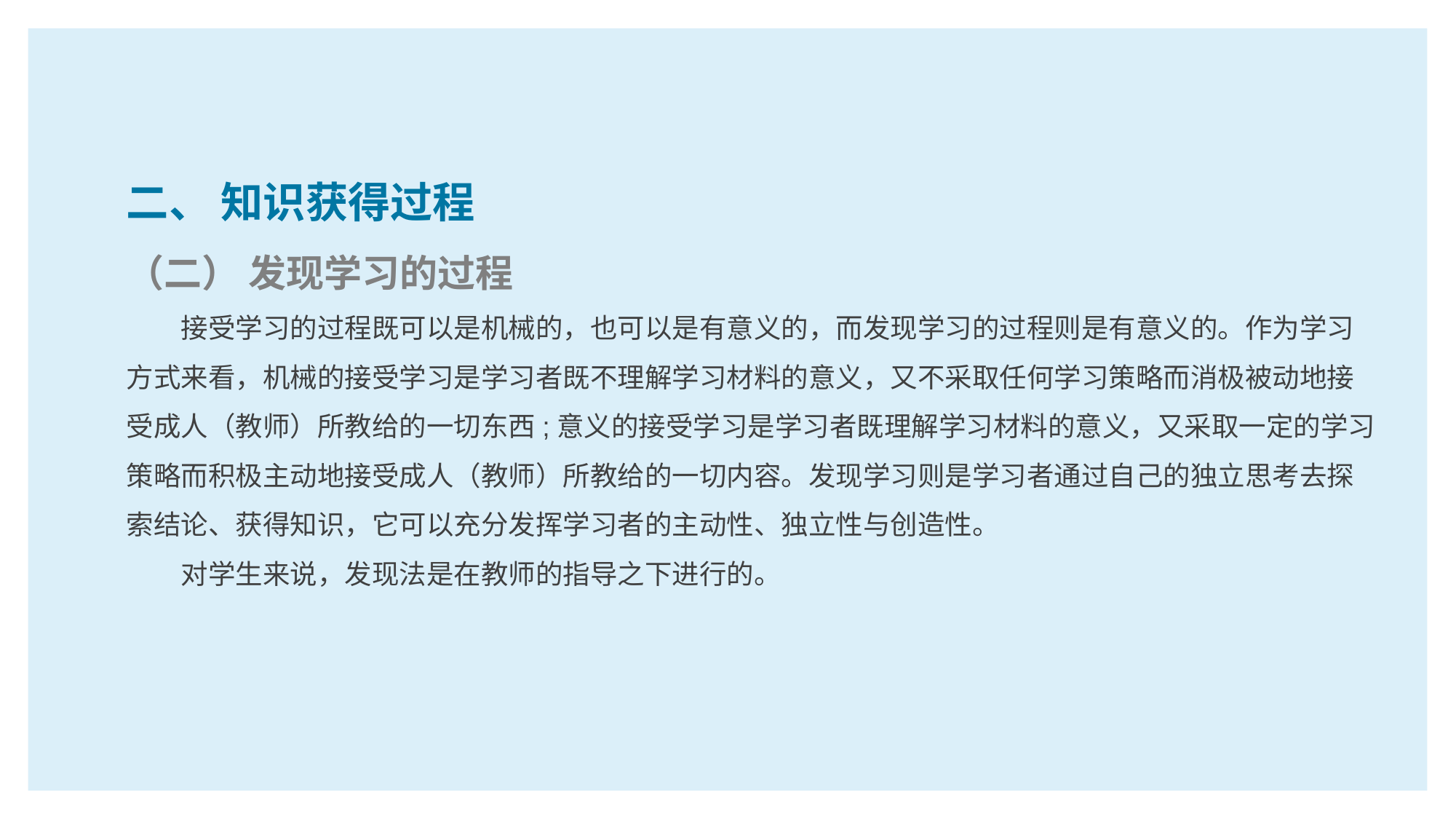

二、 知识获得过程
（二） 发现学习的过程
接受学习的过程既可以是机械的，也可以是有意义的，而发现学习的过程则是有意义的。作为学习方式来看，机械的接受学习是学习者既不理解学习材料的意义，又不采取任何学习策略而消极被动地接受成人（教师）所教给的一切东西;意义的接受学习是学习者既理解学习材料的意义，又采取一定的学习策略而积极主动地接受成人（教师）所教给的一切内容。发现学习则是学习者通过自己的独立思考去探索结论、获得知识，它可以充分发挥学习者的主动性、独立性与创造性。
对学生来说，发现法是在教师的指导之下进行的。